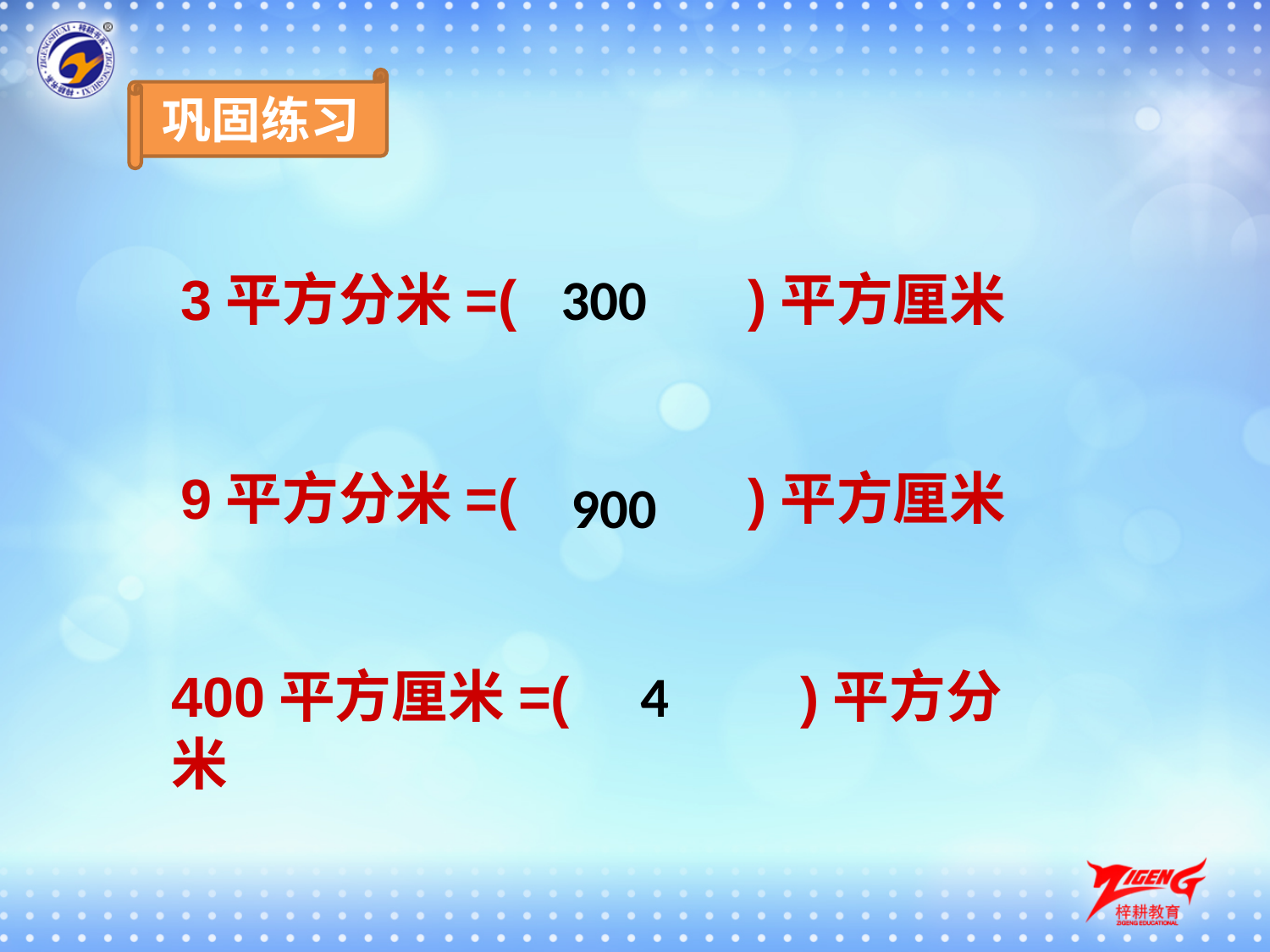

巩固练习
3平方分米=(　　       )平方厘米
　300
9平方分米=(　       　)平方厘米
　900
400平方厘米=(　　       )平方分米
　4